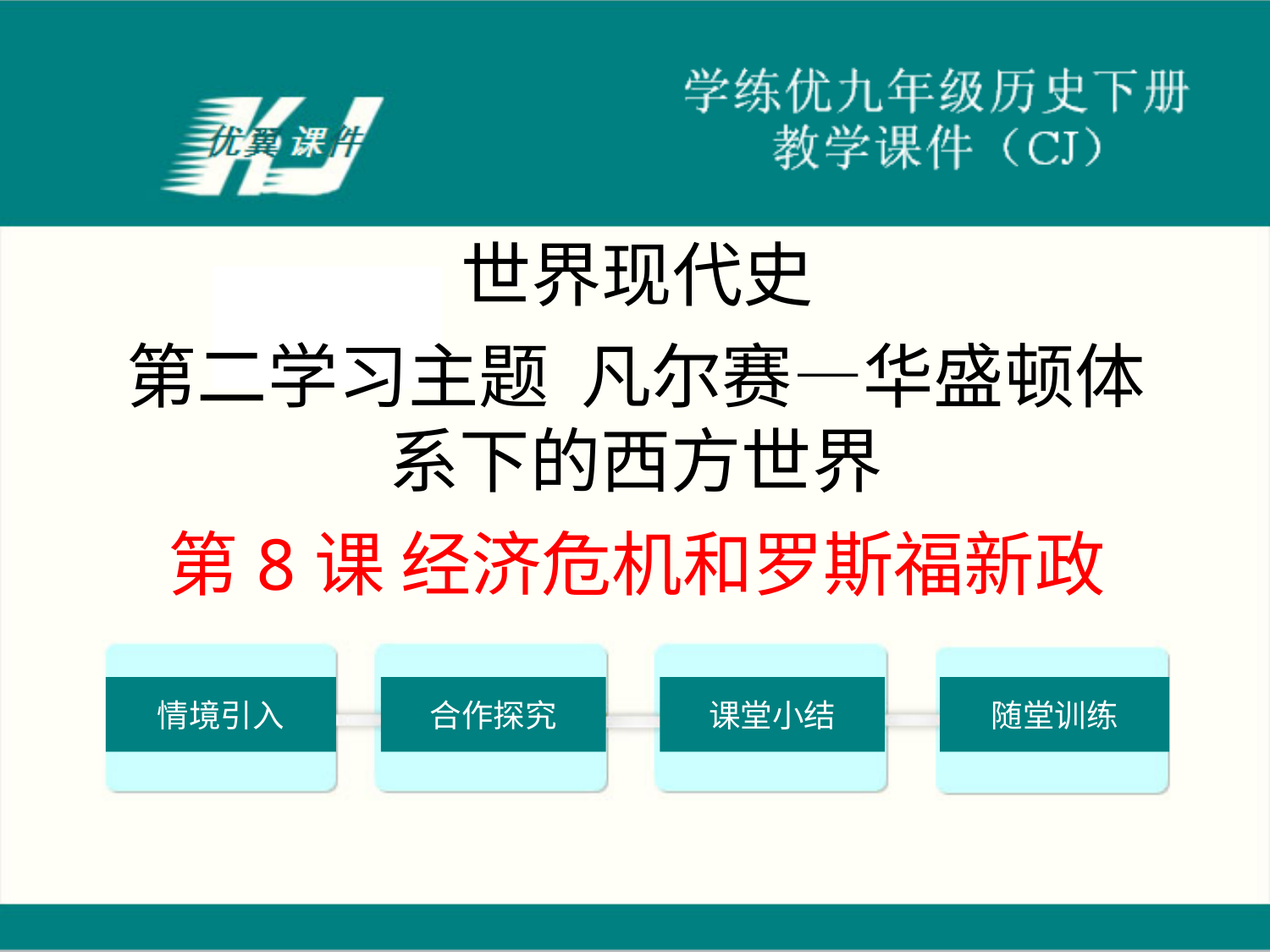

世界现代史
第二学习主题  凡尔赛—华盛顿体系下的西方世界
第8课 经济危机和罗斯福新政
情境引入
合作探究
课堂小结
随堂训练